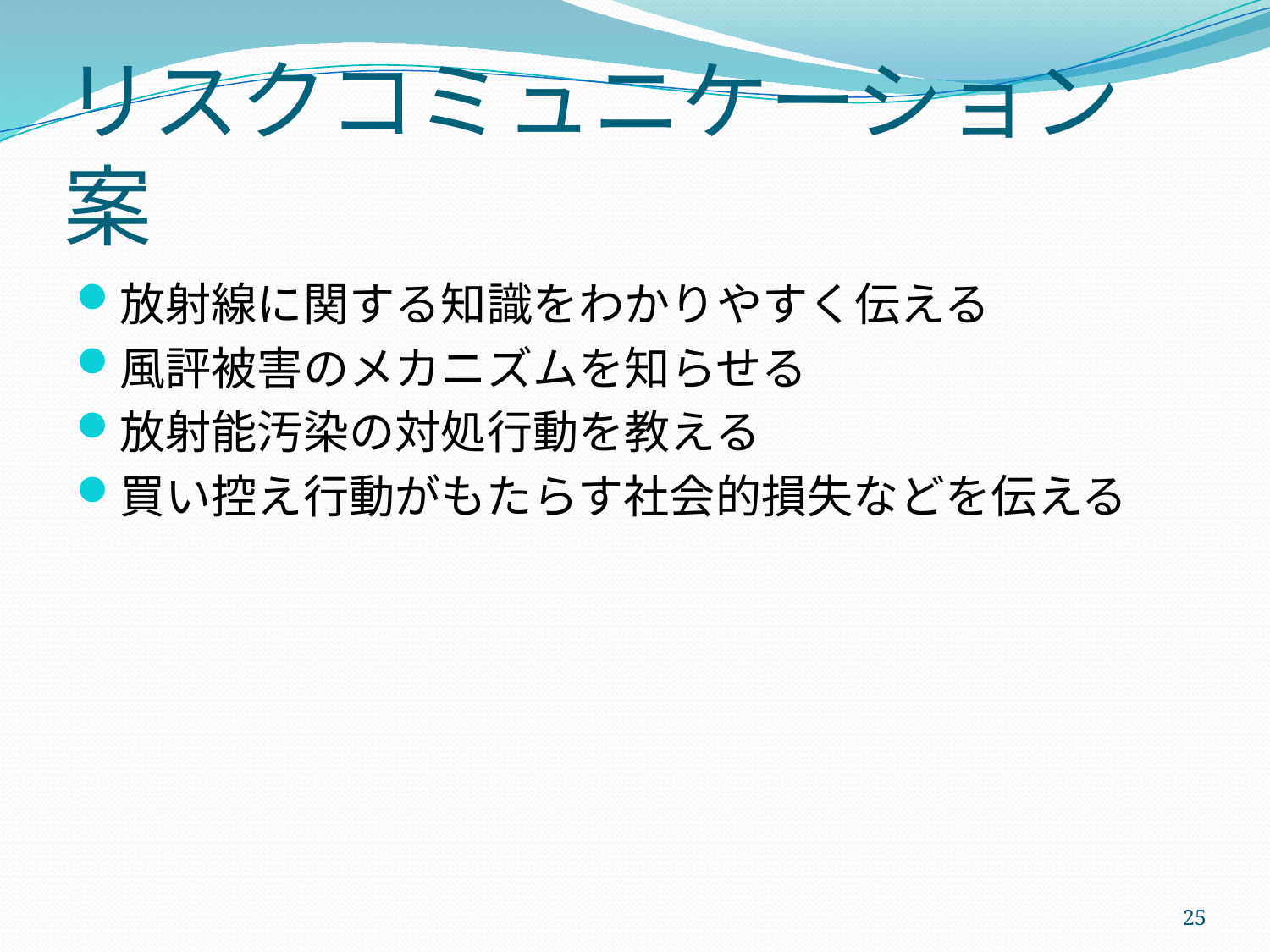

# リスクコミュニケーション案
放射線に関する知識をわかりやすく伝える
風評被害のメカニズムを知らせる
放射能汚染の対処行動を教える
買い控え行動がもたらす社会的損失などを伝える

25